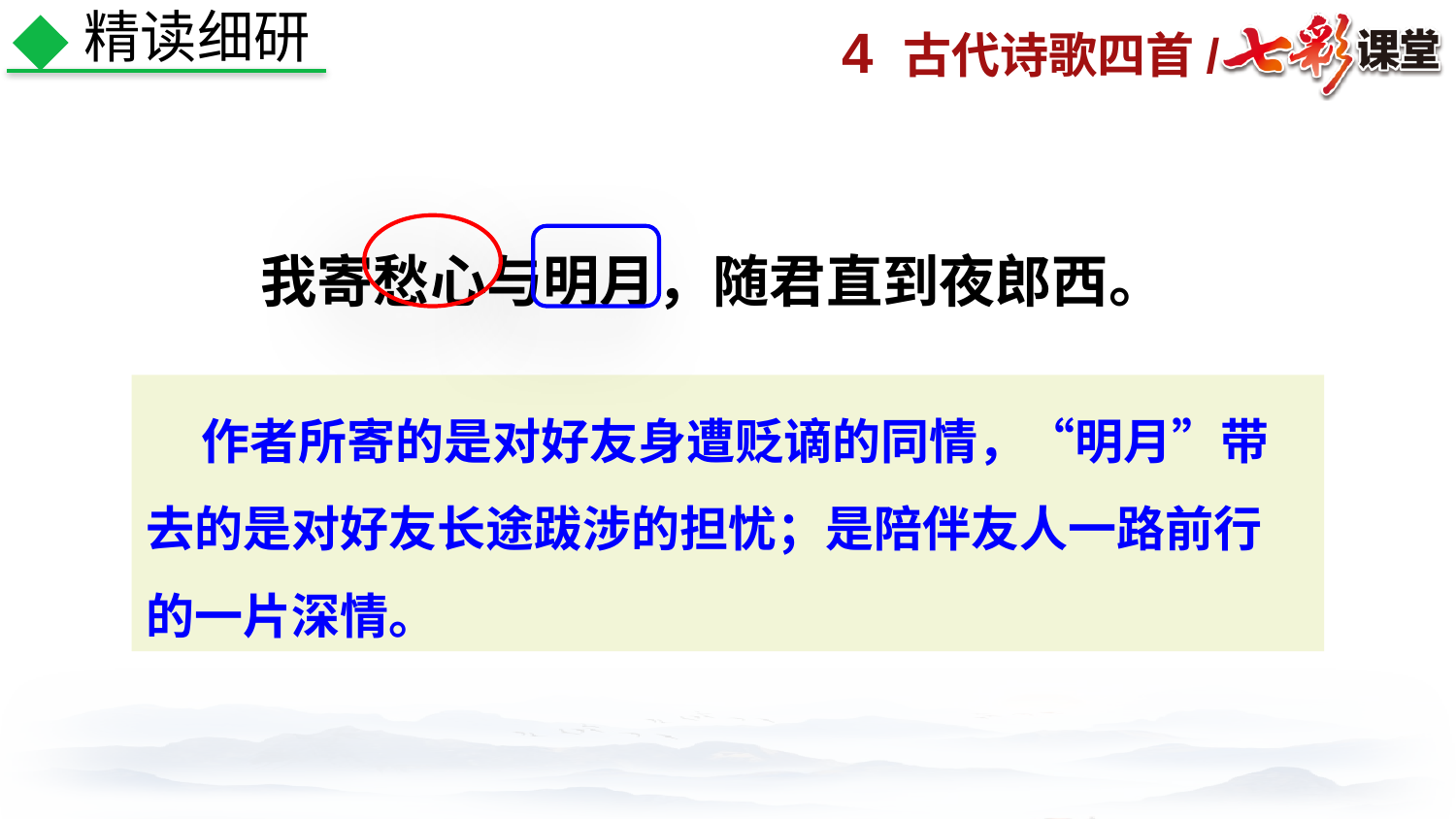

精读细研

我寄愁心与明月，随君直到夜郎西。

    作者所寄的是对好友身遭贬谪的同情，“明月”带去的是对好友长途跋涉的担忧；是陪伴友人一路前行的一片深情。